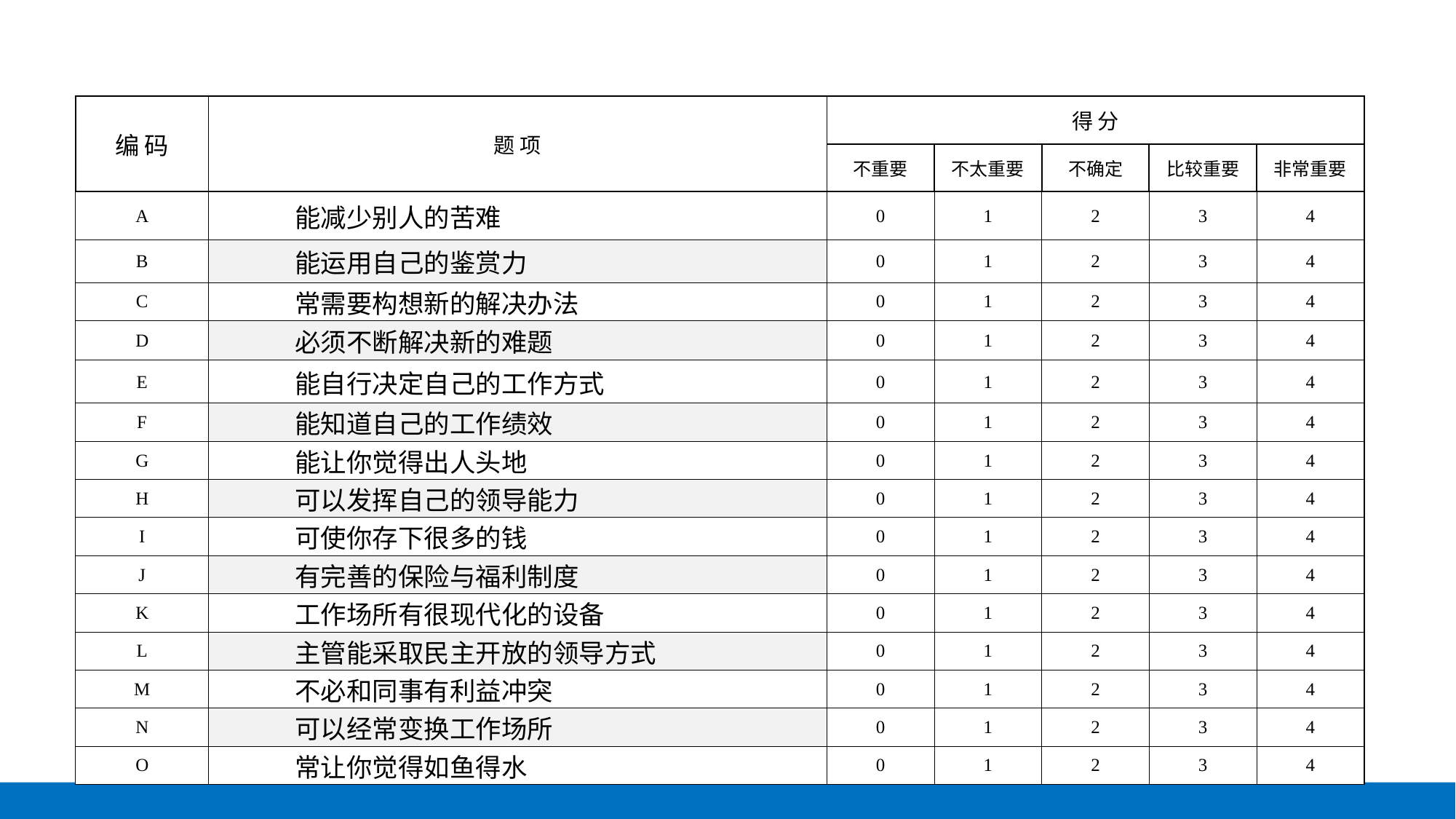

| 编 码 | 题 项 | 得 分 |  |  |  |  |
| --- | --- | --- | --- | --- | --- | --- |
|  |  | 不重要 | 不太重要 | 不确定 | 比较重要 | 非常重要 |
| A | 能减少别人的苦难 | 0 | 1 | 2 | 3 | 4 |
| B | 能运用自己的鉴赏力 | 0 | 1 | 2 | 3 | 4 |
| C | 常需要构想新的解决办法 | 0 | 1 | 2 | 3 | 4 |
| D | 必须不断解决新的难题 | 0 | 1 | 2 | 3 | 4 |
| E | 能自行决定自己的工作方式 | 0 | 1 | 2 | 3 | 4 |
| F | 能知道自己的工作绩效 | 0 | 1 | 2 | 3 | 4 |
| G | 能让你觉得出人头地 | 0 | 1 | 2 | 3 | 4 |
| H | 可以发挥自己的领导能力 | 0 | 1 | 2 | 3 | 4 |
| I | 可使你存下很多的钱 | 0 | 1 | 2 | 3 | 4 |
| J | 有完善的保险与福利制度 | 0 | 1 | 2 | 3 | 4 |
| K | 工作场所有很现代化的设备 | 0 | 1 | 2 | 3 | 4 |
| L | 主管能采取民主开放的领导方式 | 0 | 1 | 2 | 3 | 4 |
| M | 不必和同事有利益冲突 | 0 | 1 | 2 | 3 | 4 |
| N | 可以经常变换工作场所 | 0 | 1 | 2 | 3 | 4 |
| O | 常让你觉得如鱼得水 | 0 | 1 | 2 | 3 | 4 |